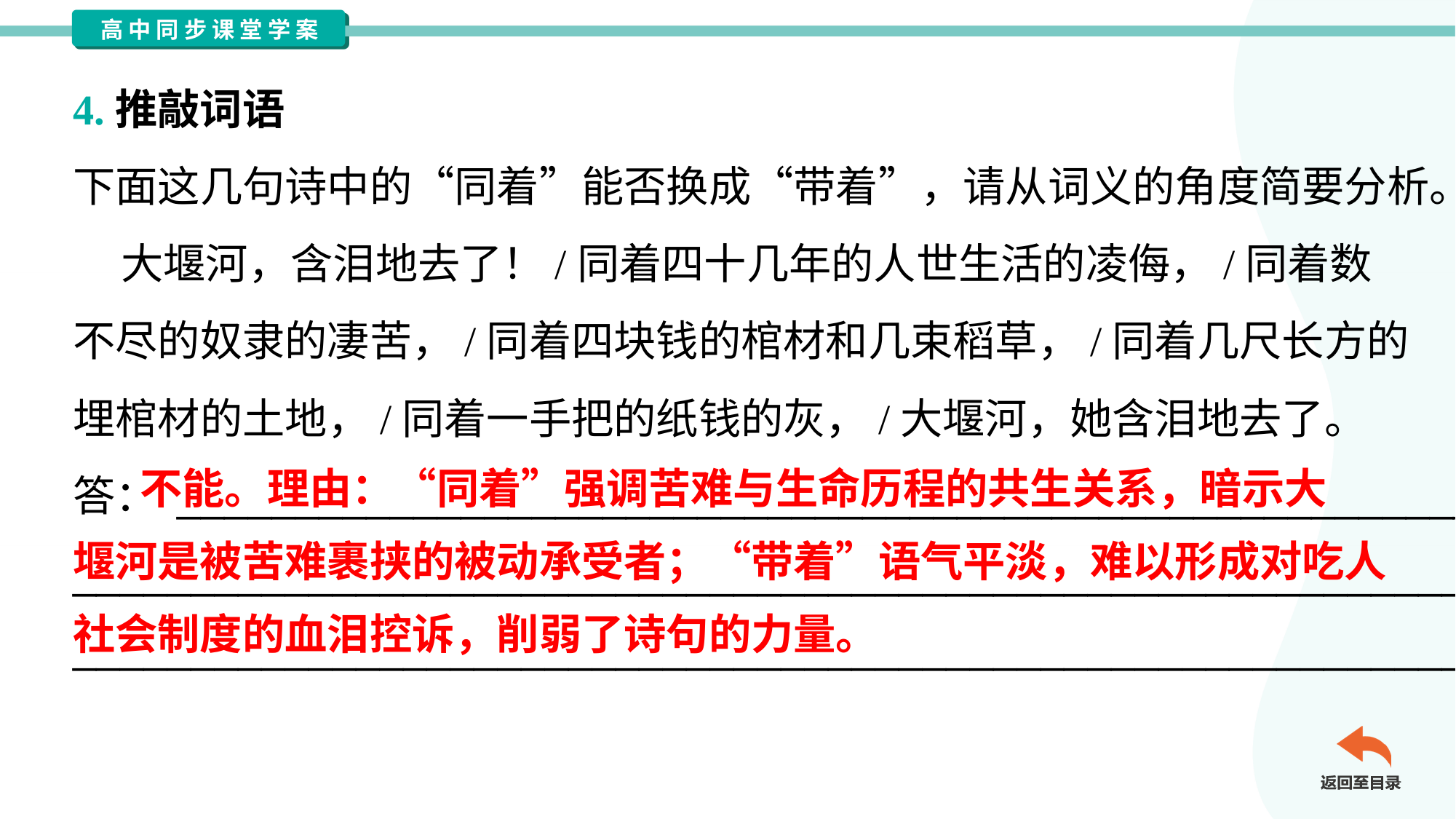

4.推敲词语
下面这几句诗中的“同着”能否换成“带着”，请从词义的角度简要分析。
    大堰河，含泪地去了！/同着四十几年的人世生活的凌侮，/同着数
不尽的奴隶的凄苦，/同着四块钱的棺材和几束稻草，/同着几尺长方的
埋棺材的土地，/同着一手把的纸钱的灰，/大堰河，她含泪地去了。
答： ________________________________________________________
_____________________________________________________________
_____________________________________________________________
      不能。理由：“同着”强调苦难与生命历程的共生关系，暗示大
堰河是被苦难裹挟的被动承受者；“带着”语气平淡，难以形成对吃人
社会制度的血泪控诉，削弱了诗句的力量。